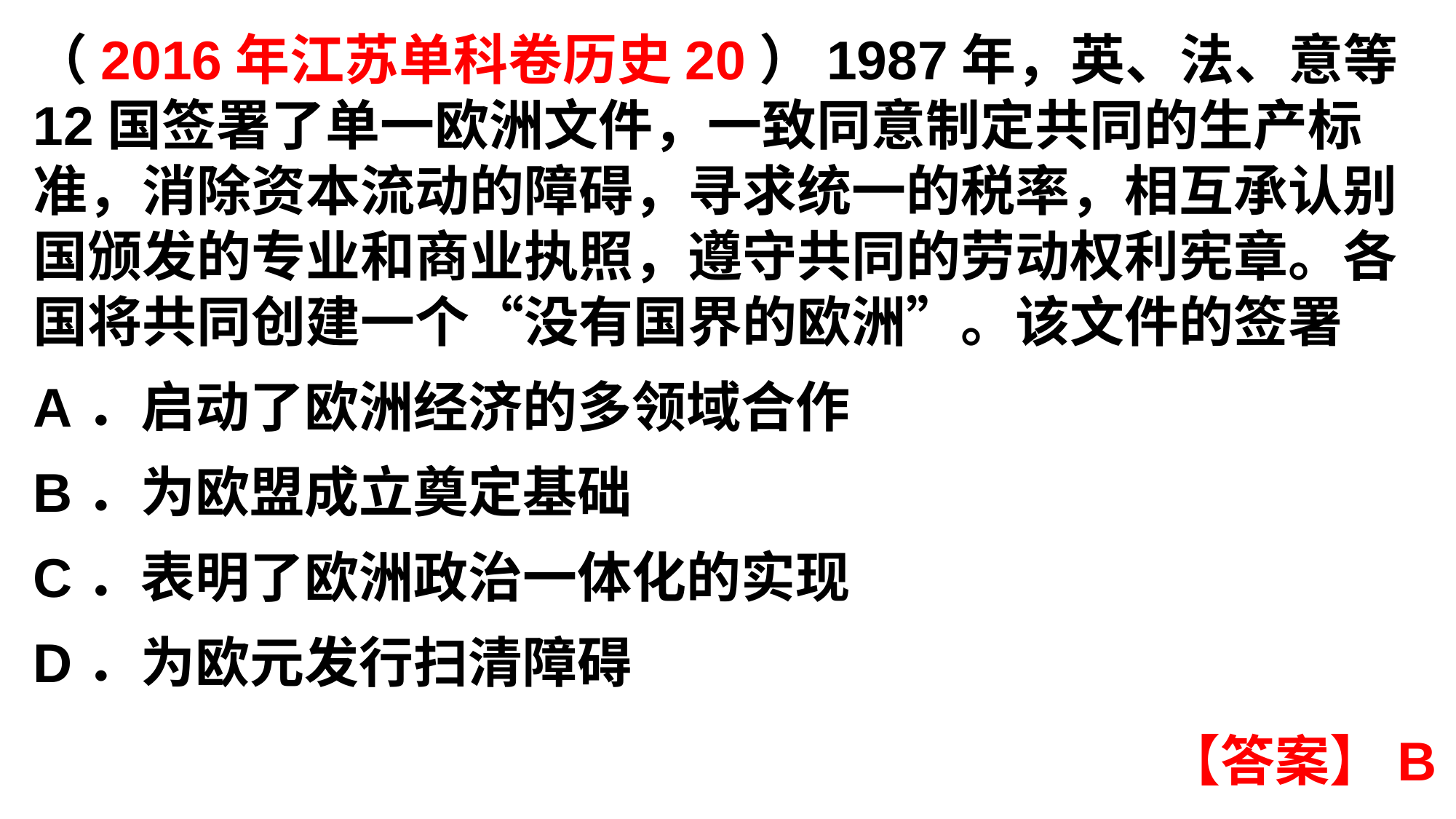

（2016年江苏单科卷历史20）1987年，英、法、意等12国签署了单一欧洲文件，一致同意制定共同的生产标准，消除资本流动的障碍，寻求统一的税率，相互承认别国颁发的专业和商业执照，遵守共同的劳动权利宪章。各国将共同创建一个“没有国界的欧洲”。该文件的签署A．启动了欧洲经济的多领域合作
B．为欧盟成立奠定基础C．表明了欧洲政治一体化的实现
D．为欧元发行扫清障碍

【答案】B